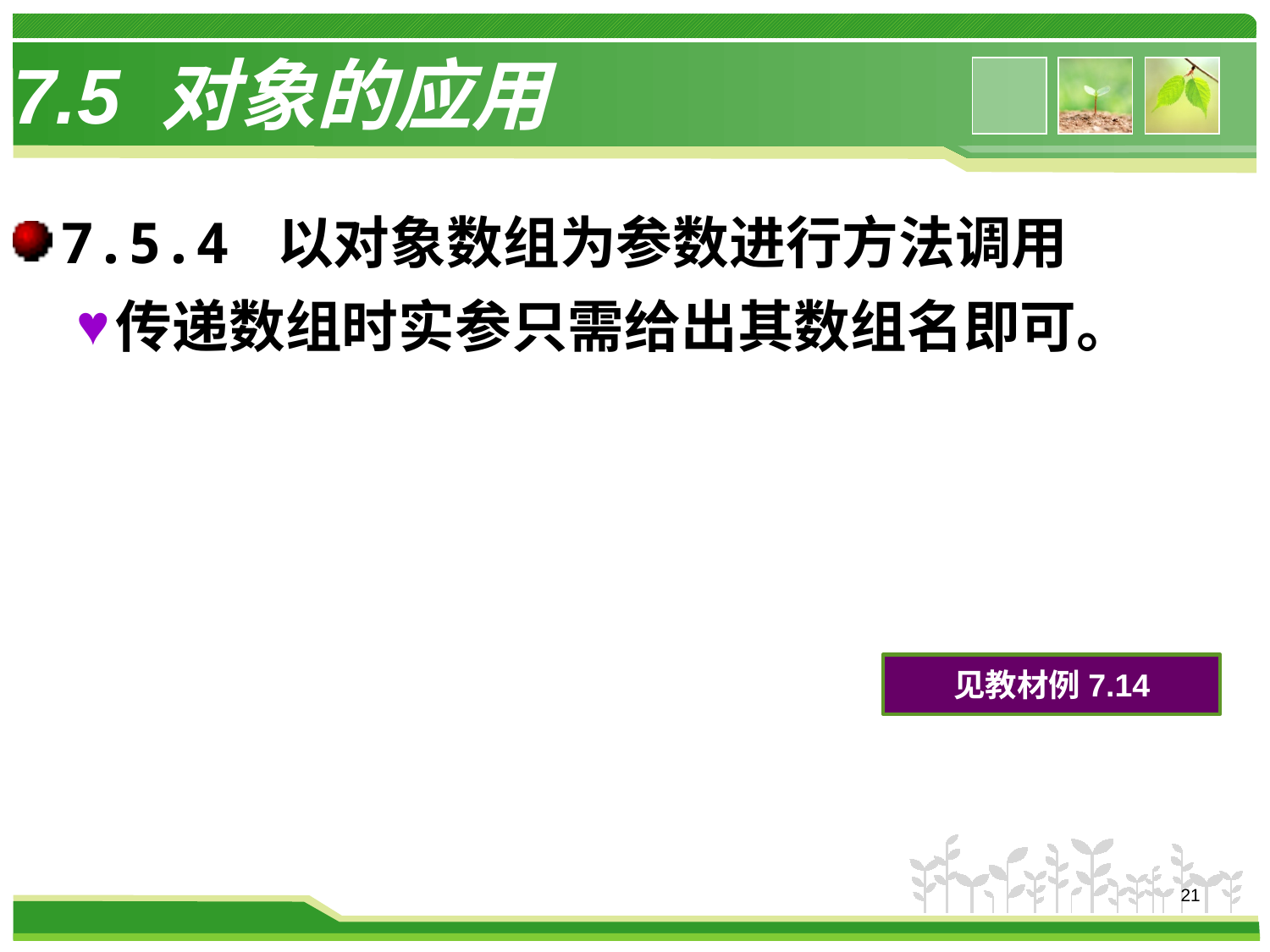

# 7.5 对象的应用
7.5.4 以对象数组为参数进行方法调用
传递数组时实参只需给出其数组名即可。
见教材例7.14
21